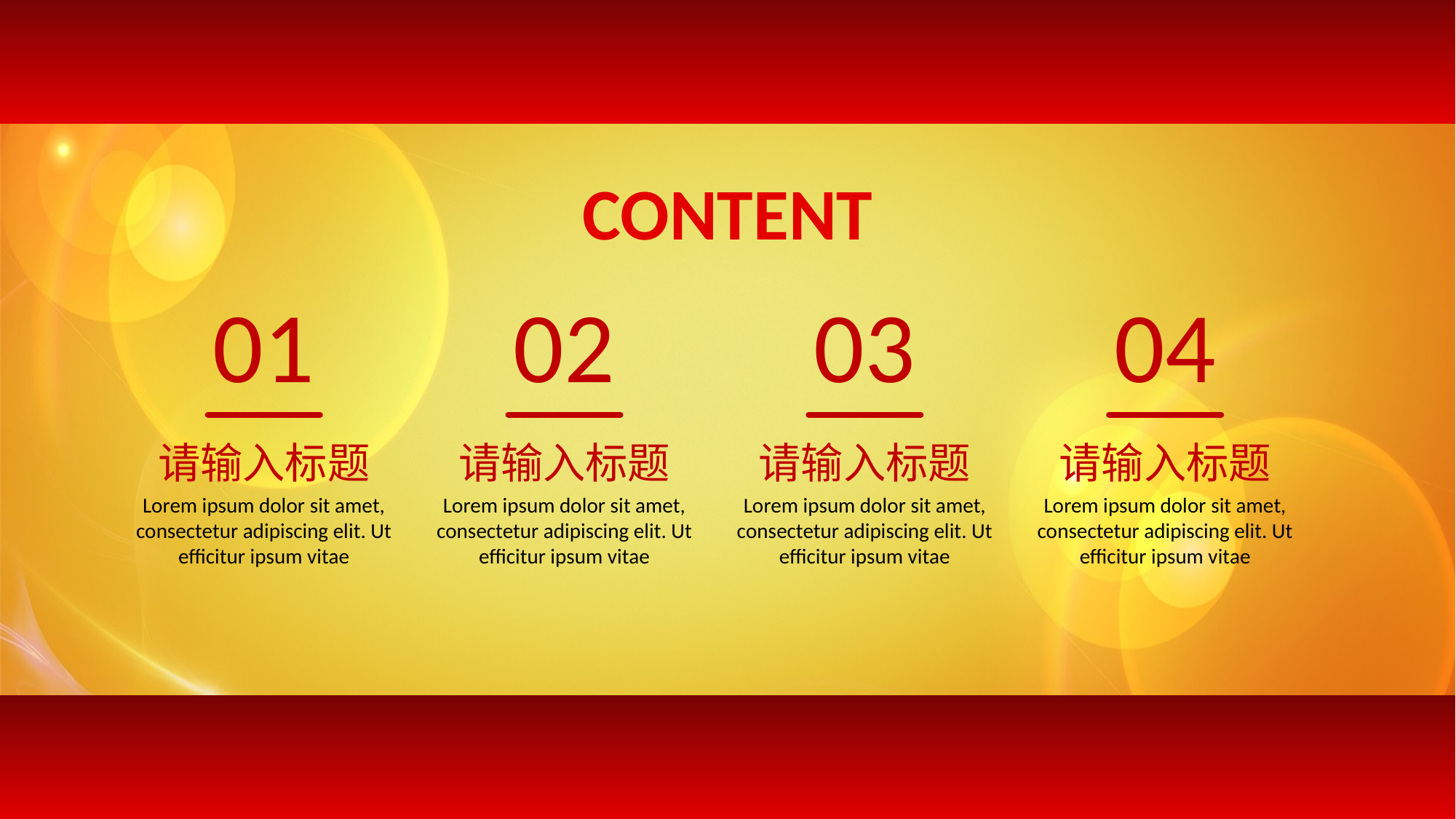

CONTENT
01
02
03
04
请输入标题
请输入标题
请输入标题
请输入标题
Lorem ipsum dolor sit amet, consectetur adipiscing elit. Ut efficitur ipsum vitae
Lorem ipsum dolor sit amet, consectetur adipiscing elit. Ut efficitur ipsum vitae
Lorem ipsum dolor sit amet, consectetur adipiscing elit. Ut efficitur ipsum vitae
Lorem ipsum dolor sit amet, consectetur adipiscing elit. Ut efficitur ipsum vitae